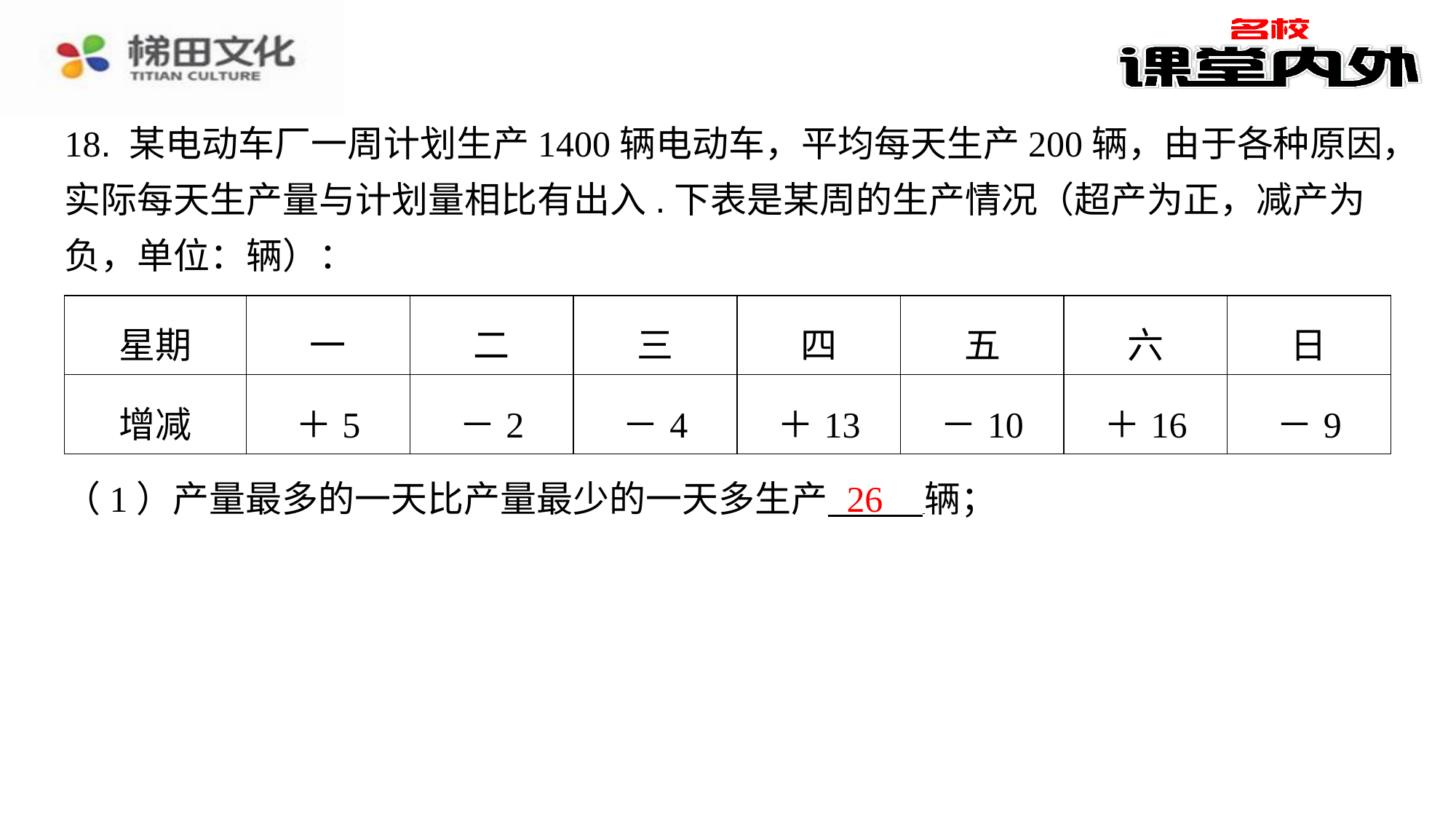

18. 某电动车厂一周计划生产1400辆电动车，平均每天生产200辆，由于各种原因，
实际每天生产量与计划量相比有出入.下表是某周的生产情况（超产为正，减产为
负，单位：辆）：
| 星期 | 一 | 二 | 三 | 四 | 五 | 六 | 日 |
| --- | --- | --- | --- | --- | --- | --- | --- |
| 增减 | ＋5 | －2 | －4 | ＋13 | －10 | ＋16 | －9 |
26
（1）产量最多的一天比产量最少的一天多生产               辆；